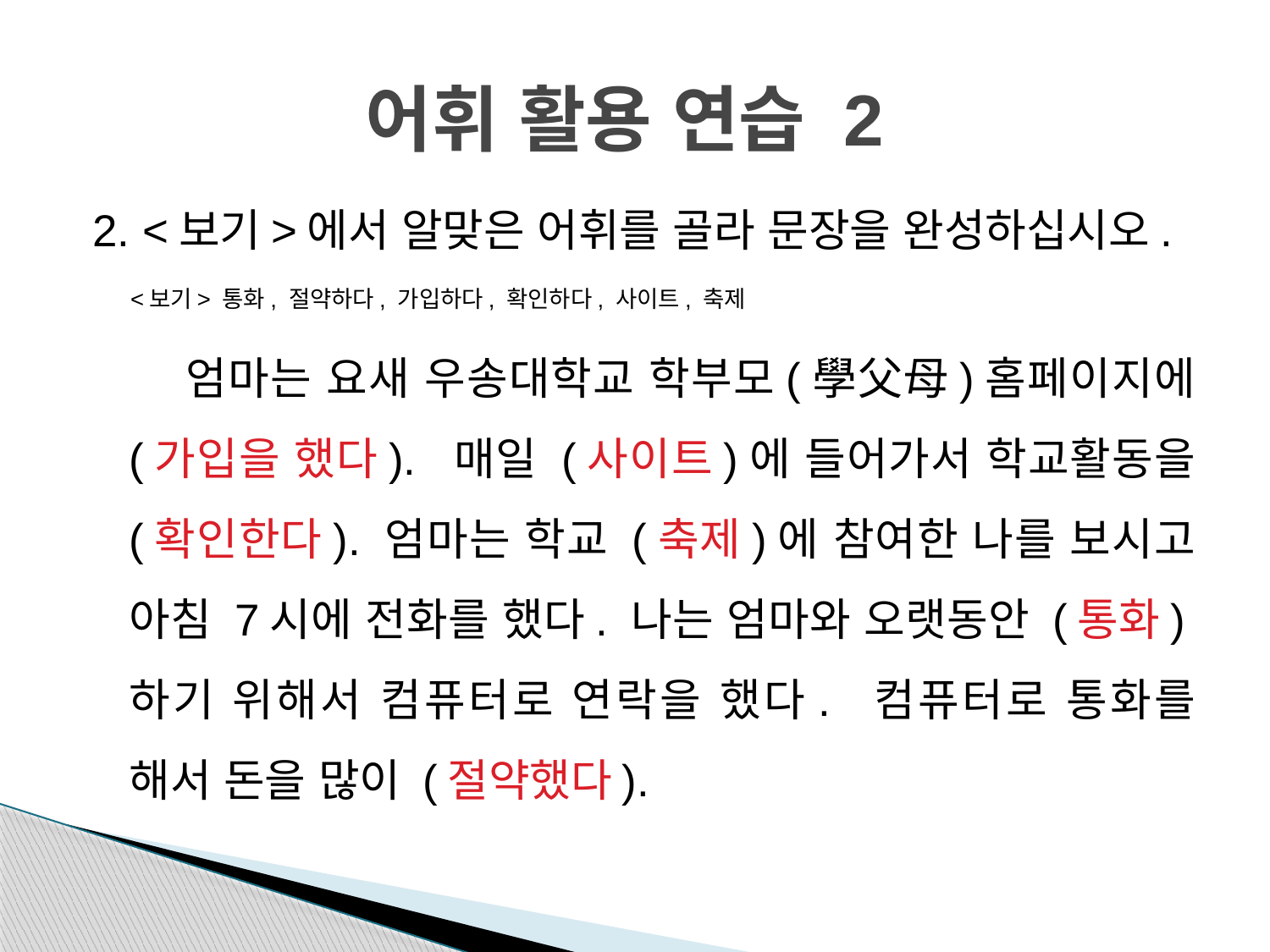

# 어휘 활용 연습 2
2. <보기>에서 알맞은 어휘를 골라 문장을 완성하십시오.
   <보기> 통화, 절약하다, 가입하다, 확인하다, 사이트, 축제
      엄마는 요새 우송대학교 학부모(學父母)홈페이지에 (가입을 했다).  매일 (사이트)에 들어가서 학교활동을 (확인한다). 엄마는 학교 (축제)에 참여한 나를 보시고 아침 7시에 전화를 했다. 나는 엄마와 오랫동안 (통화)하기 위해서 컴퓨터로 연락을 했다.  컴퓨터로 통화를 해서 돈을 많이 (절약했다).